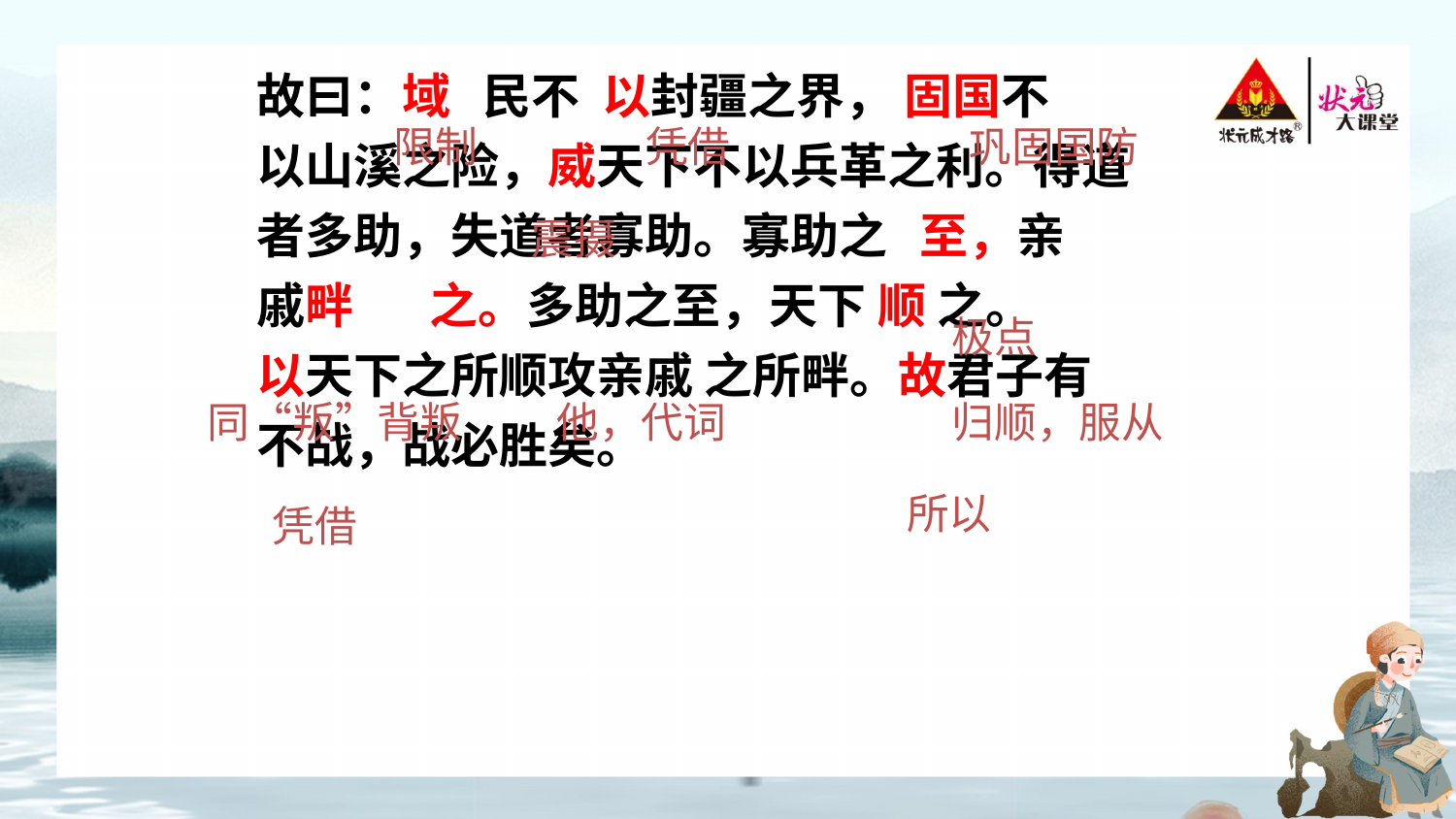

故曰：域   民不  以封疆之界， 固国不

以山溪之险，威天下不以兵革之利。得道

者多助，失道者寡助。寡助之   至，亲

戚畔       之。多助之至，天下 顺 之。

以天下之所顺攻亲戚 之所畔。故君子有

不战，战必胜矣。

凭借
巩固国防
限制
震摄
极点
同“叛”背叛
他，代词
归顺，服从
所以
凭借